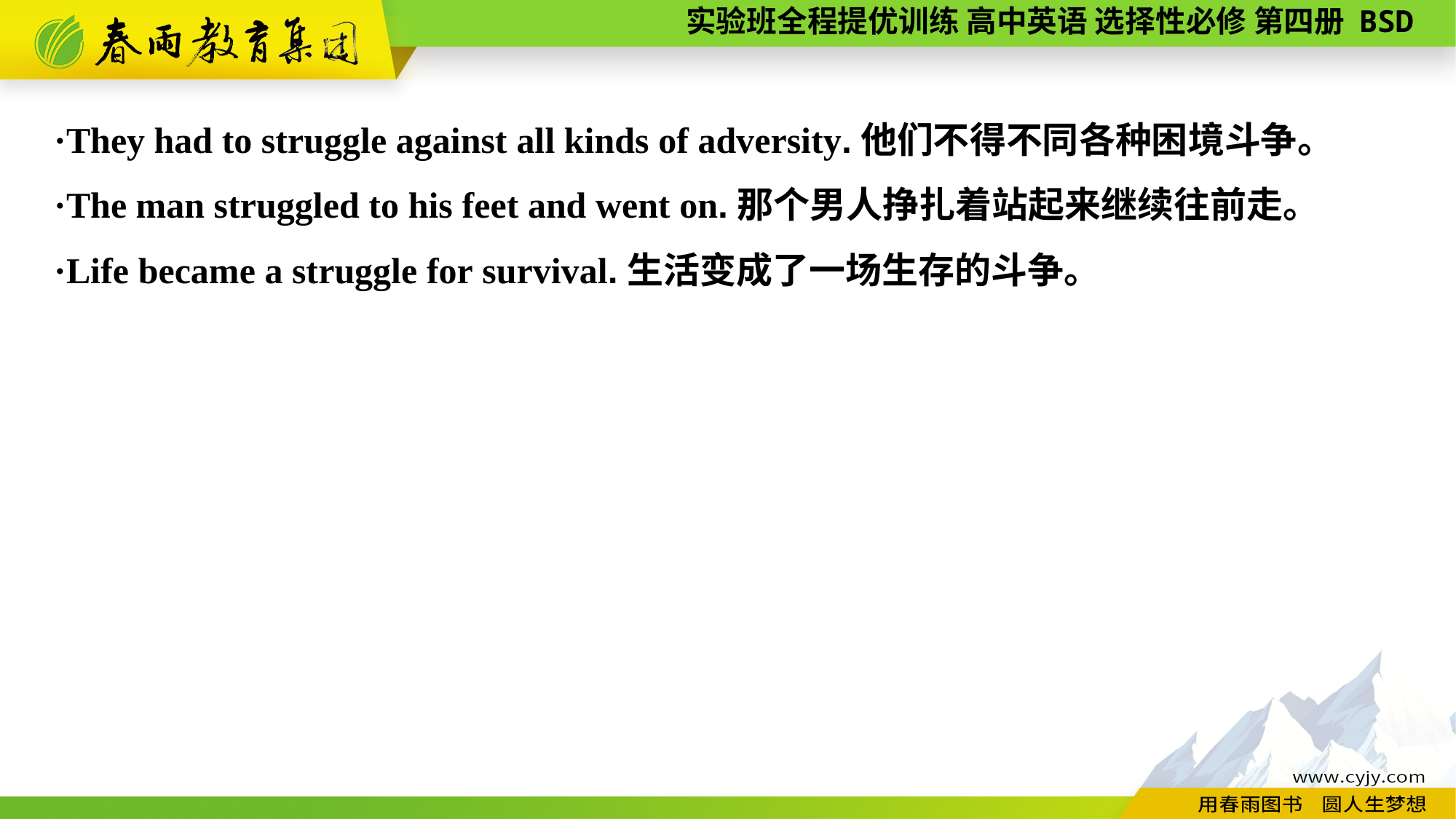

·They had to struggle against all kinds of adversity.他们不得不同各种困境斗争。
·The man struggled to his feet and went on.那个男人挣扎着站起来继续往前走。
·Life became a struggle for survival.生活变成了一场生存的斗争。